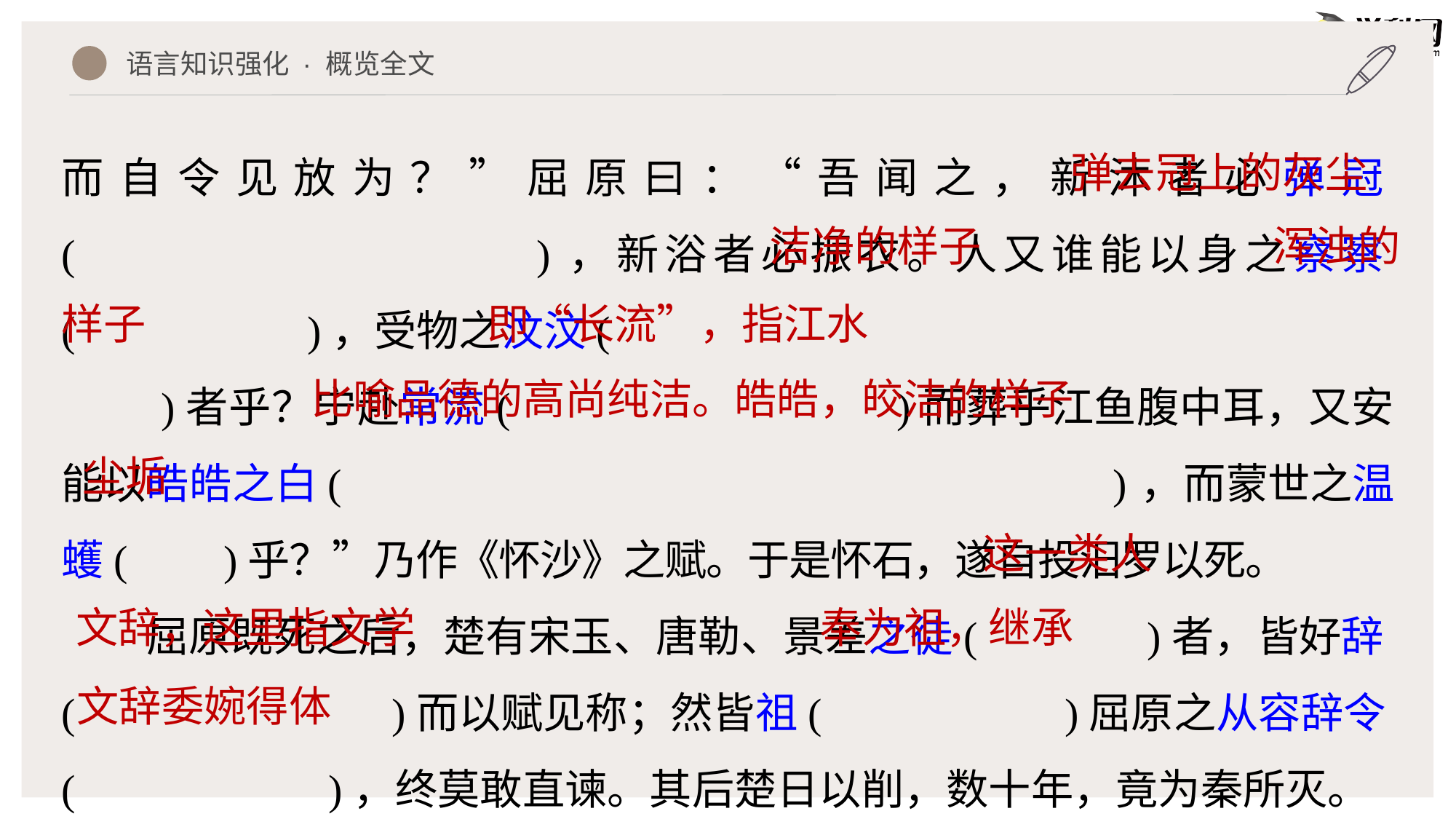

语言知识强化 · 概览全文

而自令见放为？”屈原曰：“吾闻之，新沐者必弹冠(                            )，新浴者必振衣。人又谁能以身之察察(                      )，受物之汶汶(
         )者乎？宁赴常流(                                   )而葬乎江鱼腹中耳，又安能以皓皓之白(                                                                       )，而蒙世之温蠖(          )乎？”乃作《怀沙》之赋。于是怀石，遂自投汨罗以死。
屈原既死之后，楚有宋玉、唐勒、景差之徒(                )者，皆好辞(                              )而以赋见称；然皆祖(                       )屈原之从容辞令(                        )，终莫敢直谏。其后楚日以削，数十年，竟为秦所灭。
弹去冠上的灰尘
洁净的样子
浑浊的
样子
即“长流”，指江水
比喻品德的高尚纯洁。皓皓，皎洁的样子
尘垢
这一类人
文辞，这里指文学
奉为祖，继承
文辞委婉得体